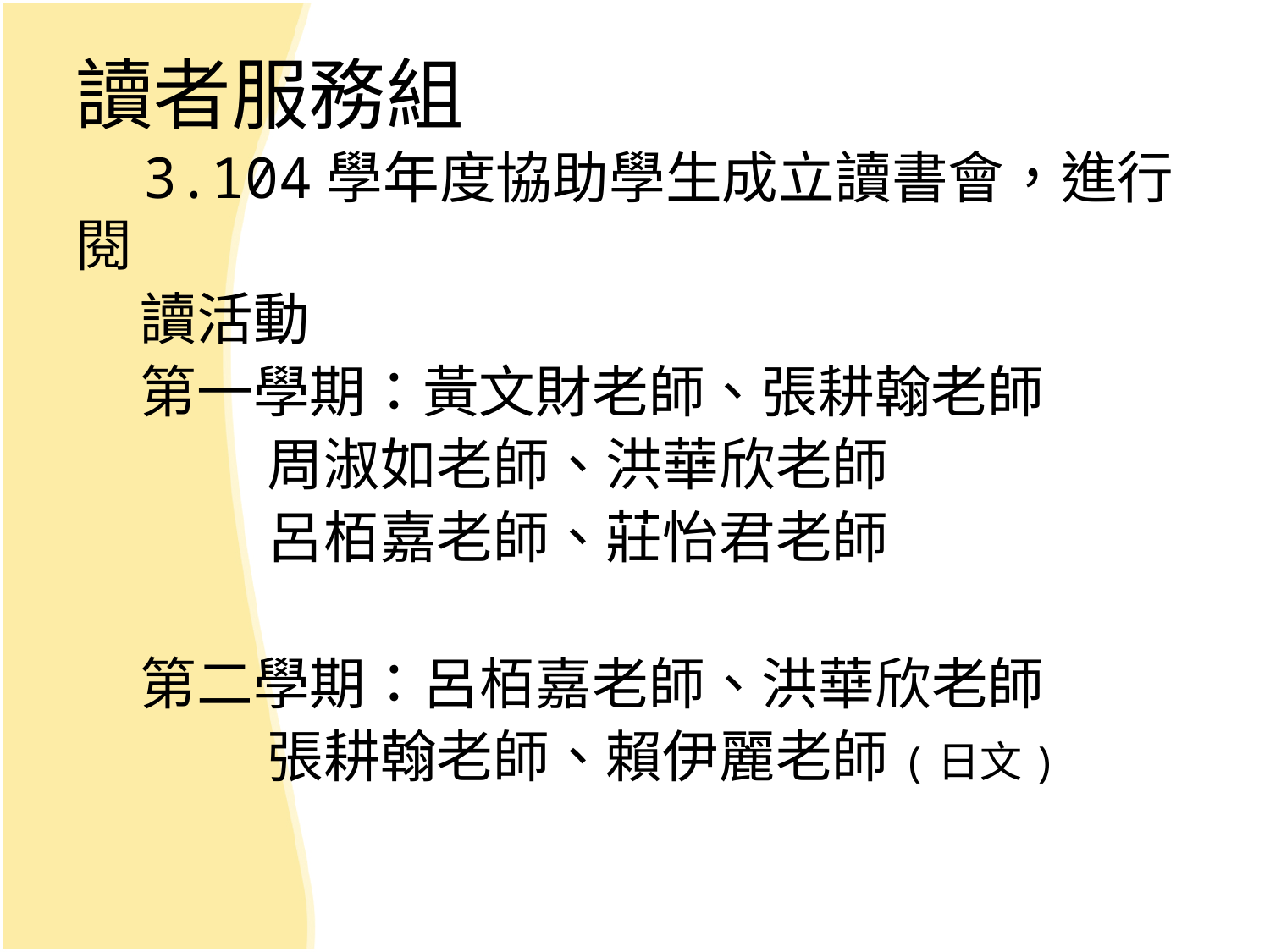

讀者服務組
  3.104學年度協助學生成立讀書會，進行閱
    讀活動
    第一學期：黃文財老師、張耕翰老師
              周淑如老師、洪華欣老師
              呂栢嘉老師、莊怡君老師

    第二學期：呂栢嘉老師、洪華欣老師
              張耕翰老師、賴伊麗老師(日文)